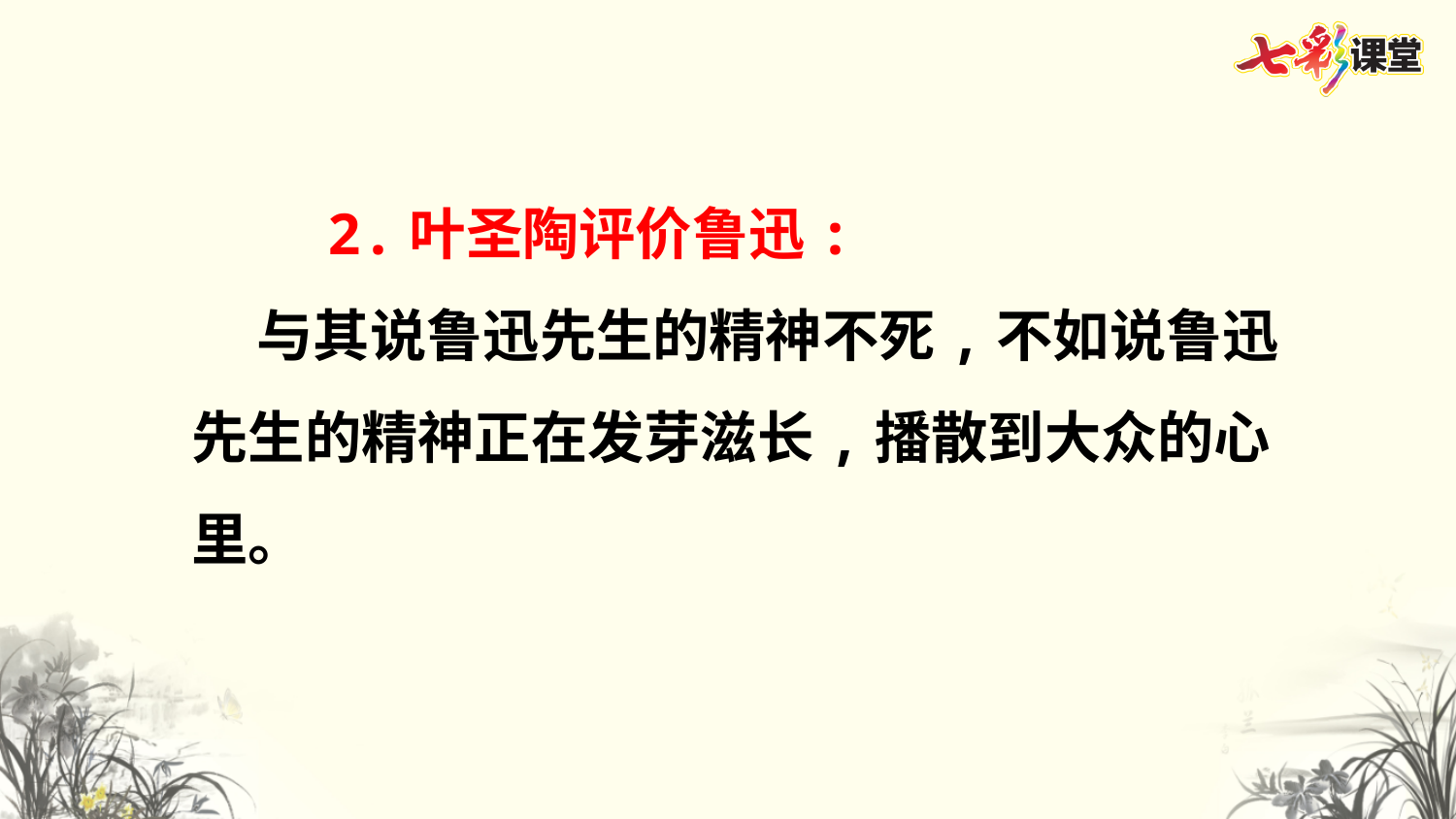

2.叶圣陶评价鲁迅:
    与其说鲁迅先生的精神不死,不如说鲁迅先生的精神正在发芽滋长,播散到大众的心里。